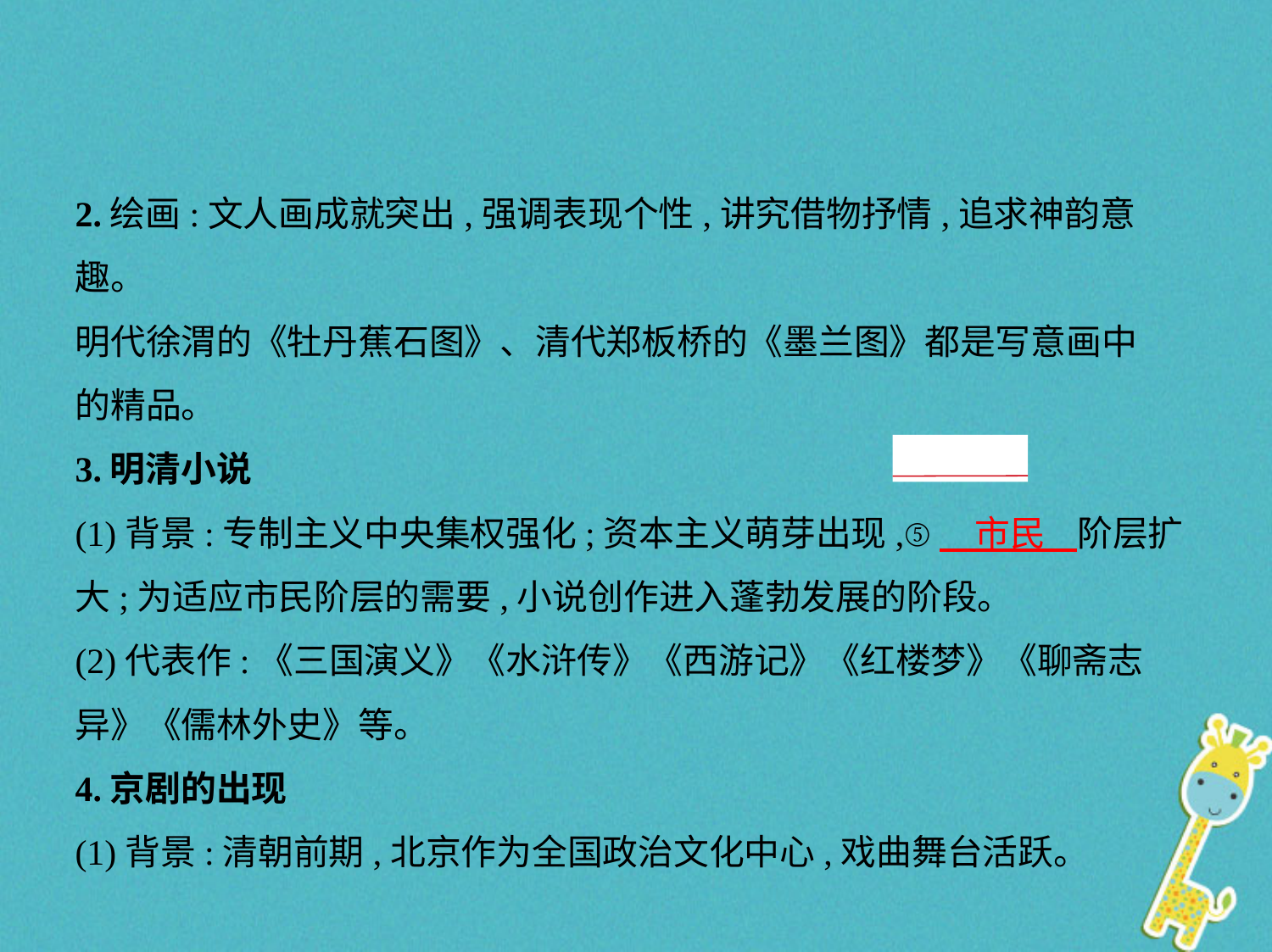

2.绘画:文人画成就突出,强调表现个性,讲究借物抒情,追求神韵意趣。
明代徐渭的《牡丹蕉石图》、清代郑板桥的《墨兰图》都是写意画中
的精品。
3.明清小说
(1)背景:专制主义中央集权强化;资本主义萌芽出现,⑤　市民    阶层扩
大;为适应市民阶层的需要,小说创作进入蓬勃发展的阶段。
(2)代表作:《三国演义》《水浒传》《西游记》《红楼梦》《聊斋志
异》《儒林外史》等。
4.京剧的出现
(1)背景:清朝前期,北京作为全国政治文化中心,戏曲舞台活跃。